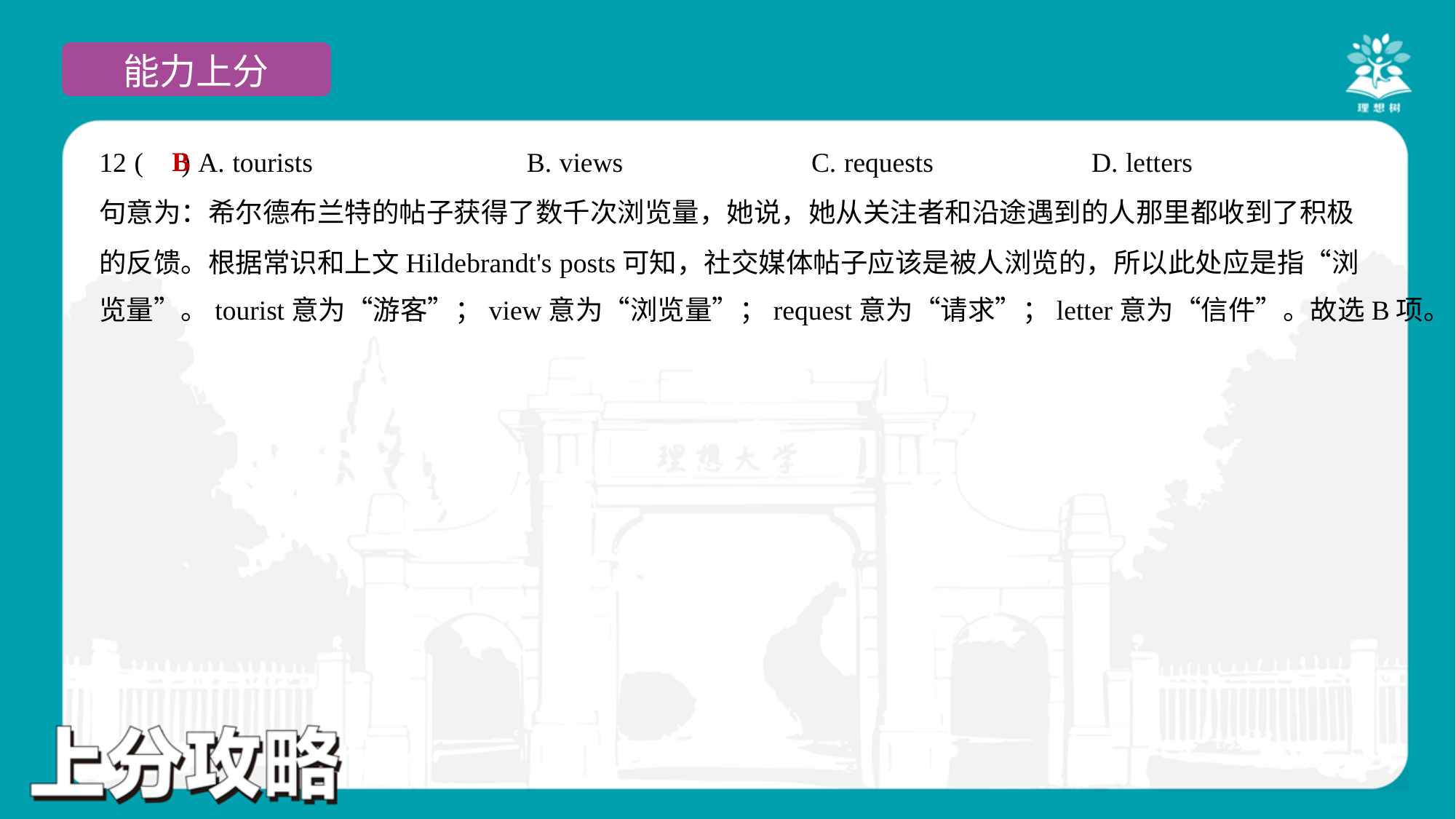

B
12 (     ) A. tourists	B. views	C. requests	D. letters
句意为：希尔德布兰特的帖子获得了数千次浏览量，她说，她从关注者和沿途遇到的人那里都收到了积极
的反馈。根据常识和上文Hildebrandt's posts可知，社交媒体帖子应该是被人浏览的，所以此处应是指“浏
览量”。tourist意为“游客”；view意为“浏览量”；request意为“请求”；letter意为“信件”。故选B项。